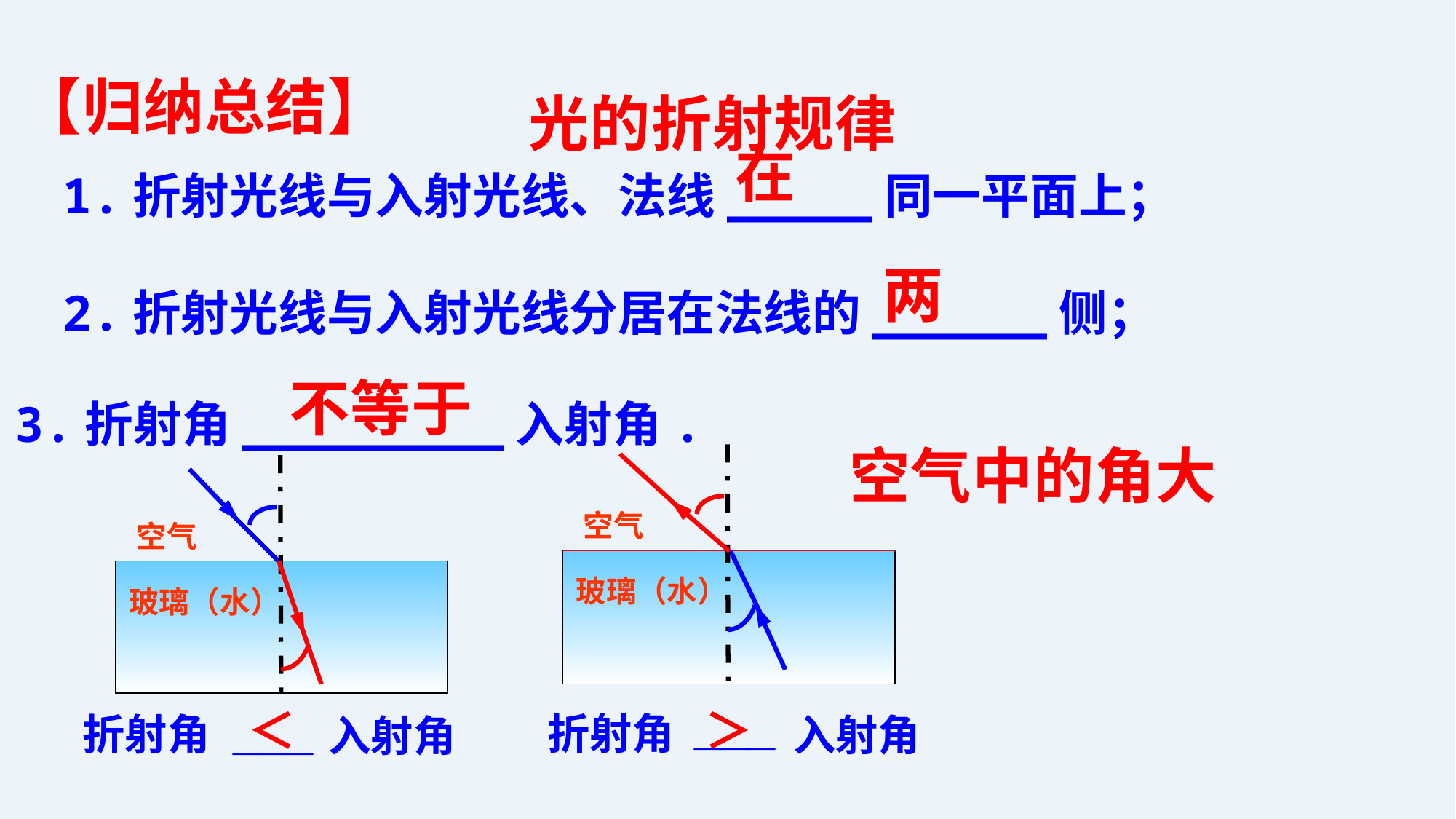

法线
【归纳总结】
光的折射规律
1.折射光线与入射光线、法线_____同一平面上；
在
2.折射光线与入射光线分居在法线的______侧；
两
3.折射角_________入射角.
不等于
空气中的角大

空气

空气

玻璃（水）
玻璃（水）

___
＞
＜
___
折射角
折射角
入射角
入射角